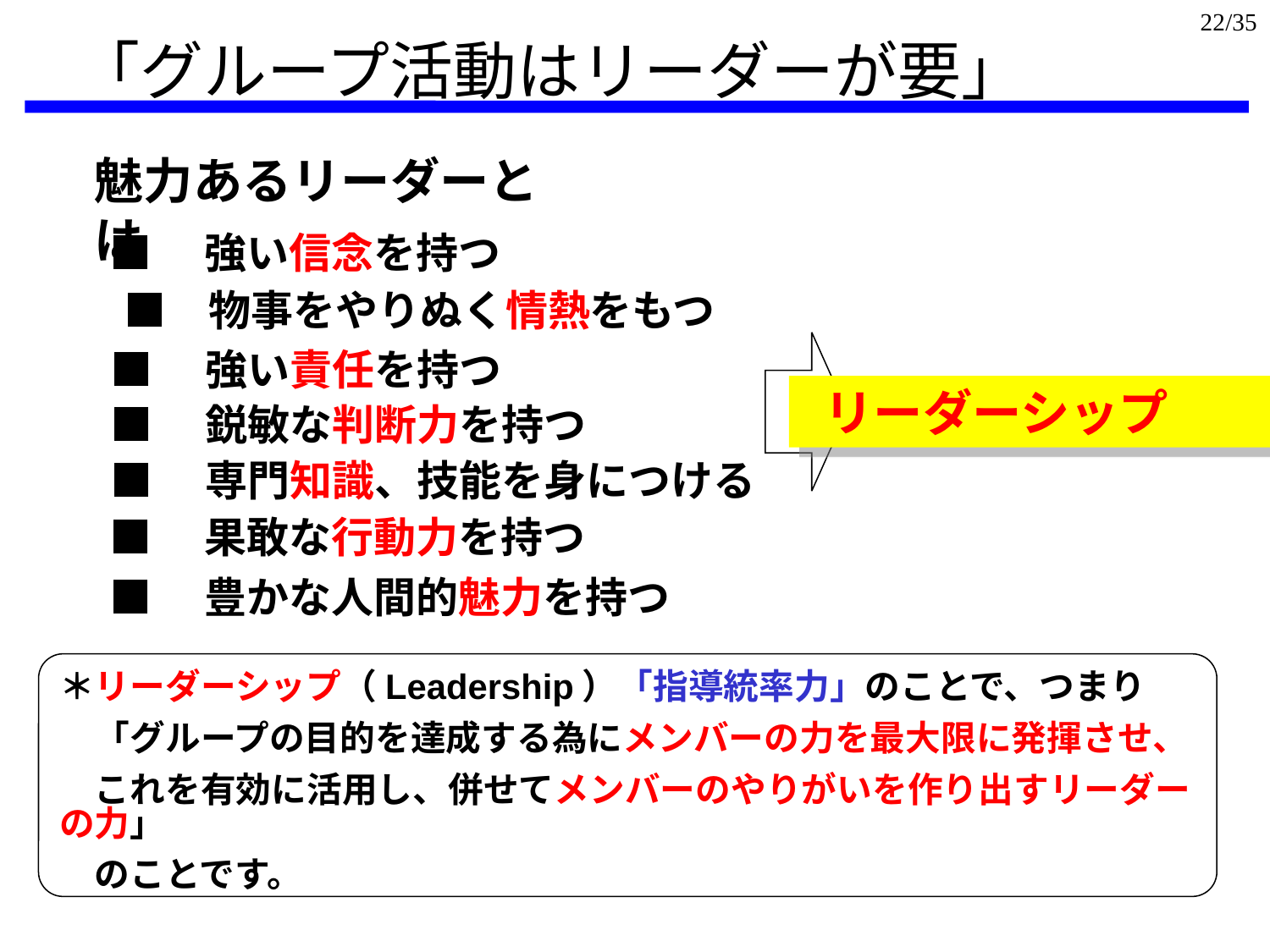

22/35
「グループ活動はリーダーが要」

魅力あるリーダーとは
■　強い信念を持つ
　■　物事をやりぬく情熱をもつ
■　強い責任を持つ
■　鋭敏な判断力を持つ
■　専門知識、技能を身につける
■　果敢な行動力を持つ
■　豊かな人間的魅力を持つ

 リーダーシップ

＊リーダーシップ（Leadership）「指導統率力」のことで、つまり
　「グループの目的を達成する為にメンバーの力を最大限に発揮させ、
　これを有効に活用し、併せてメンバーのやりがいを作り出すリーダーの力」
　のことです。